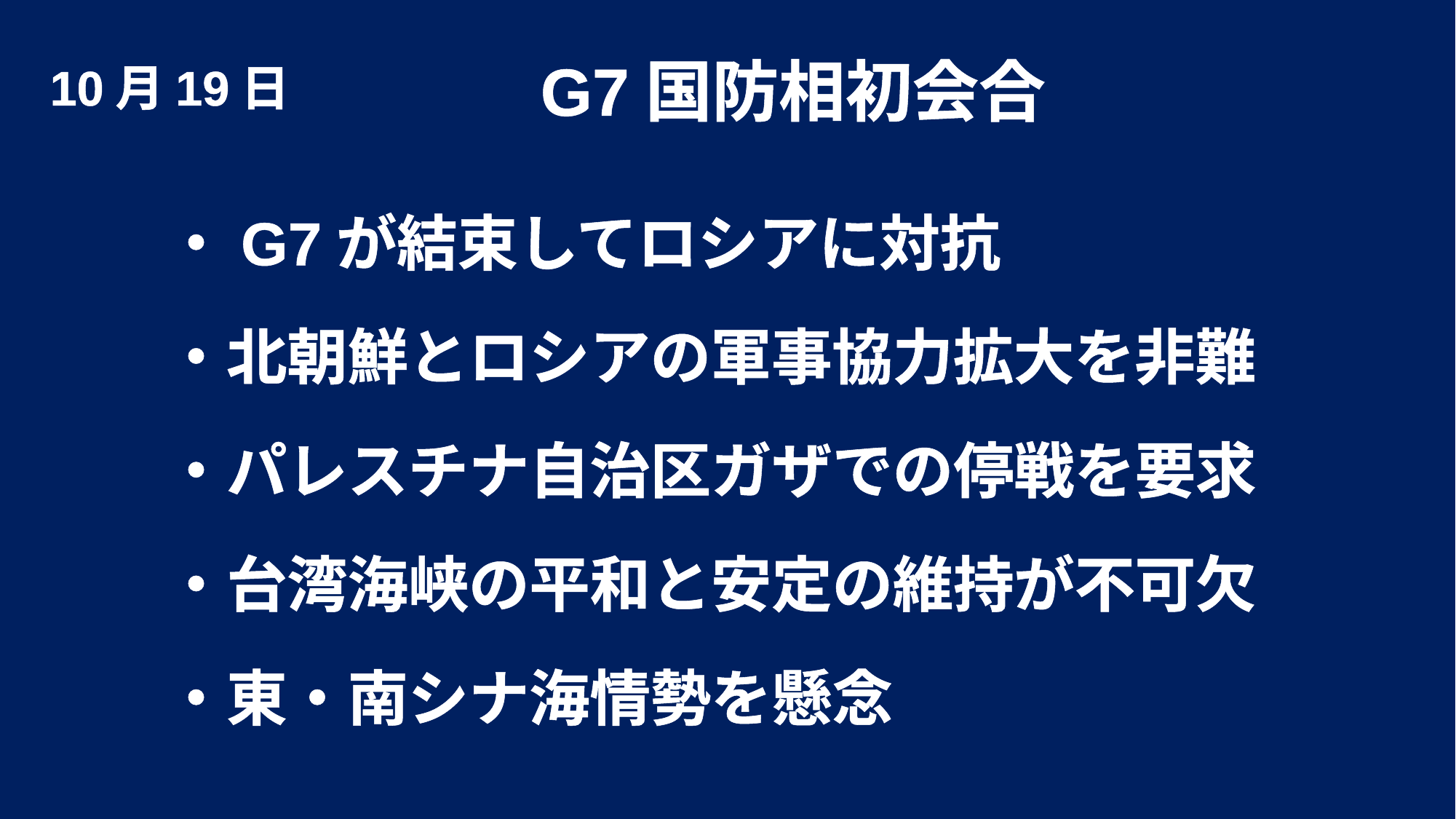

G7国防相初会合
10月19日
・G7が結束してロシアに対抗
・北朝鮮とロシアの軍事協力拡大を非難
・パレスチナ自治区ガザでの停戦を要求
・台湾海峡の平和と安定の維持が不可欠
・東・南シナ海情勢を懸念